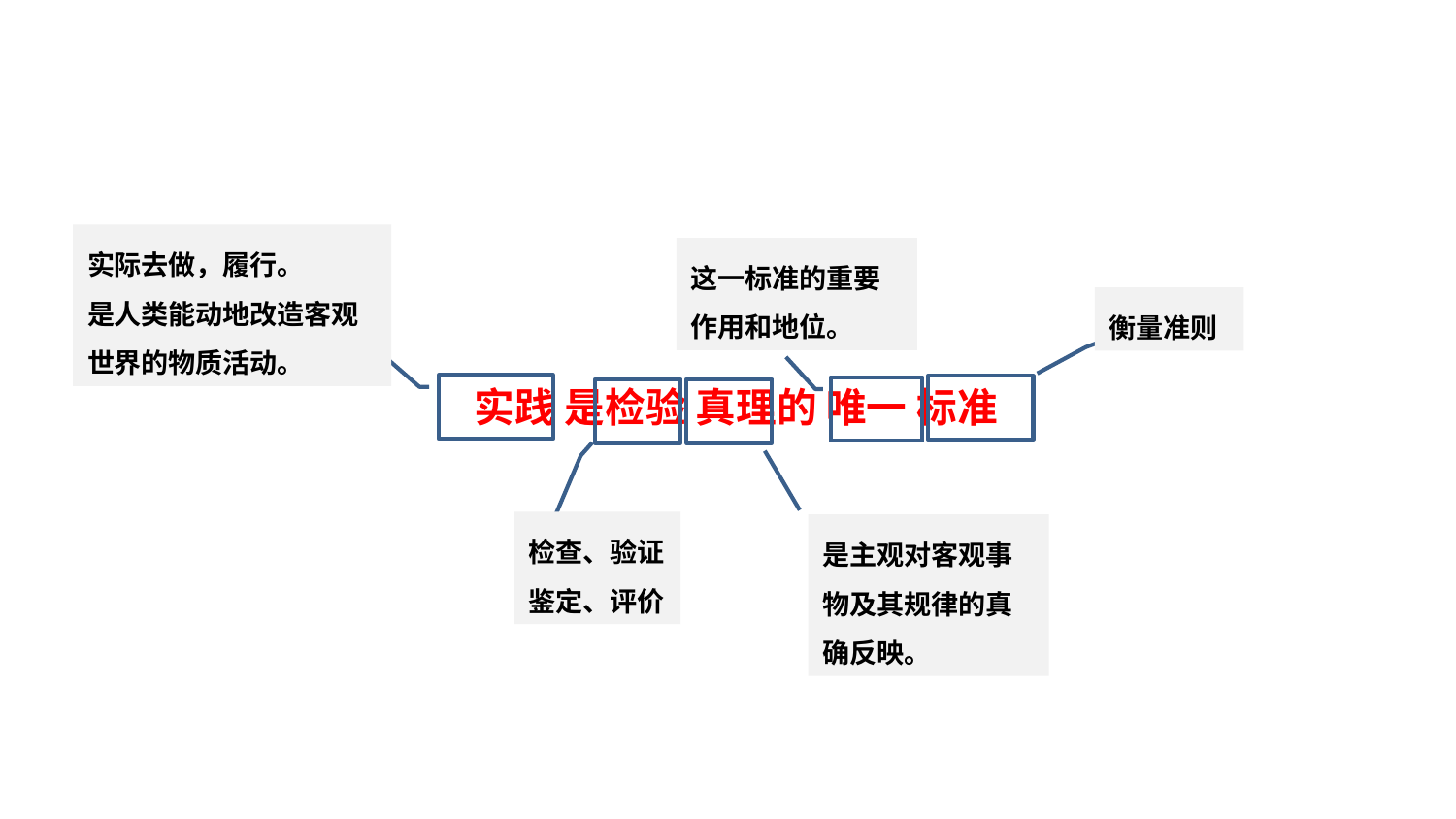

初读感知
实际去做，履行。
是人类能动地改造客观世界的物质活动。
这一标准的重要作用和地位。
衡量准则
实践 是检验 真理的 唯一 标准

检查、验证
鉴定、评价
是主观对客观事物及其规律的真确反映。